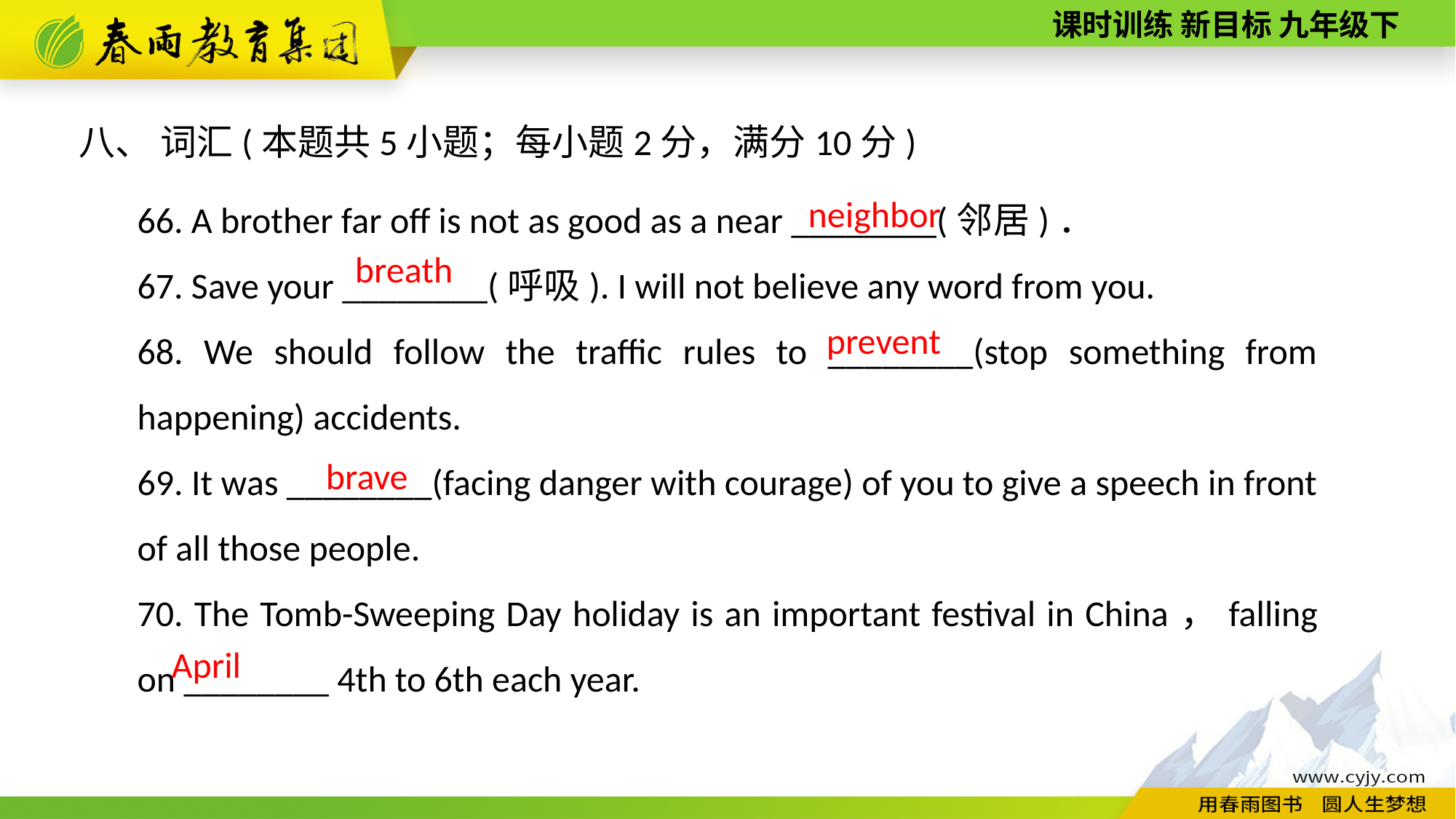

八、 词汇(本题共5小题；每小题2分，满分10分)
66. A brother far off is not as good as a near ________(邻居)．
67. Save your ________(呼吸). I will not believe any word from you.
68. We should follow the traffic rules to ________(stop something from happening) accidents.
69. It was ________(facing danger with courage) of you to give a speech in front of all those people.
70. The Tomb­-Sweeping Day holiday is an important festival in China，falling on ________ 4th to 6th each year.
neighbor
breath
prevent
 brave
April